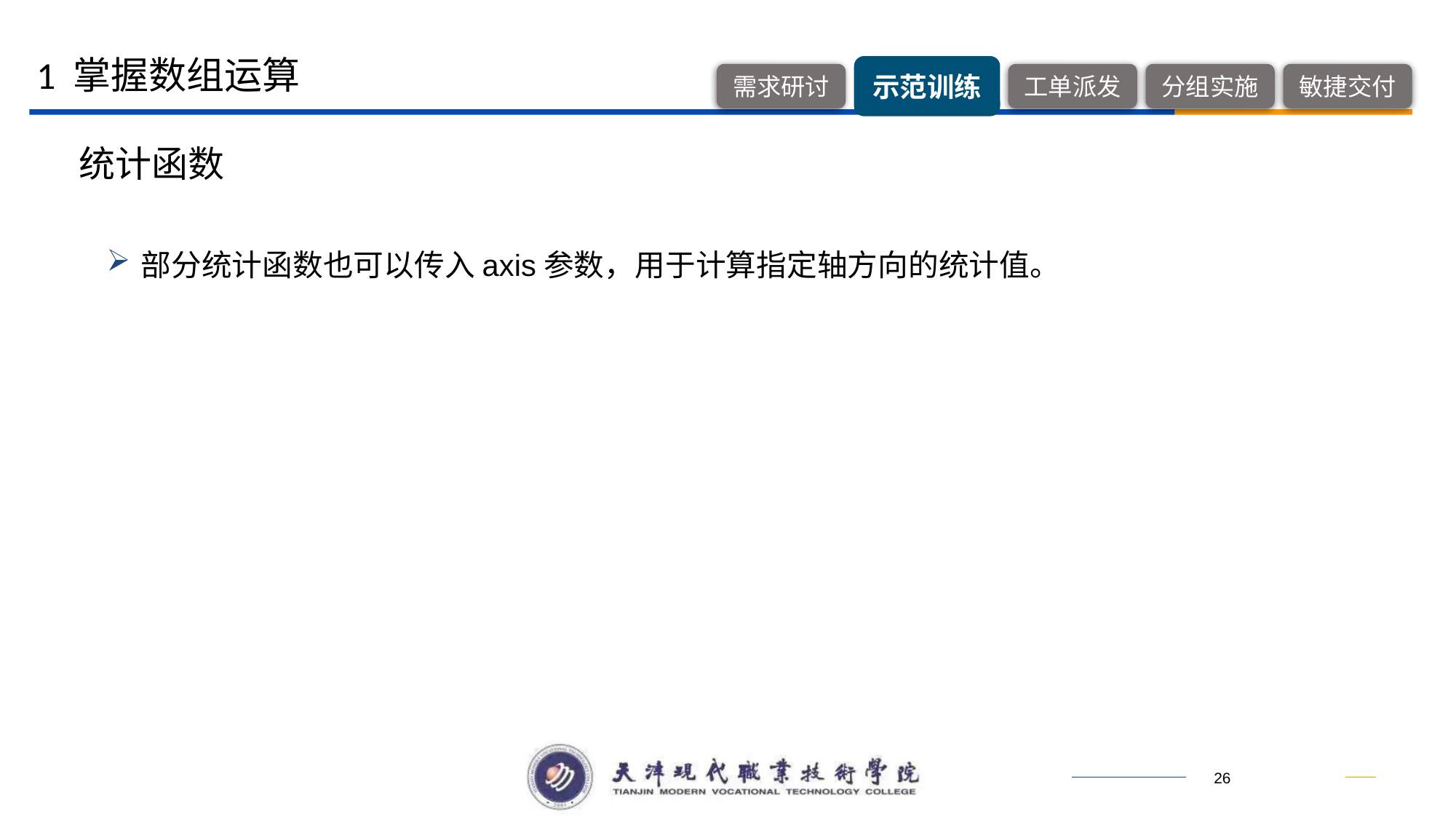

1 掌握数组运算

统计函数
部分统计函数也可以传入axis参数，用于计算指定轴方向的统计值。